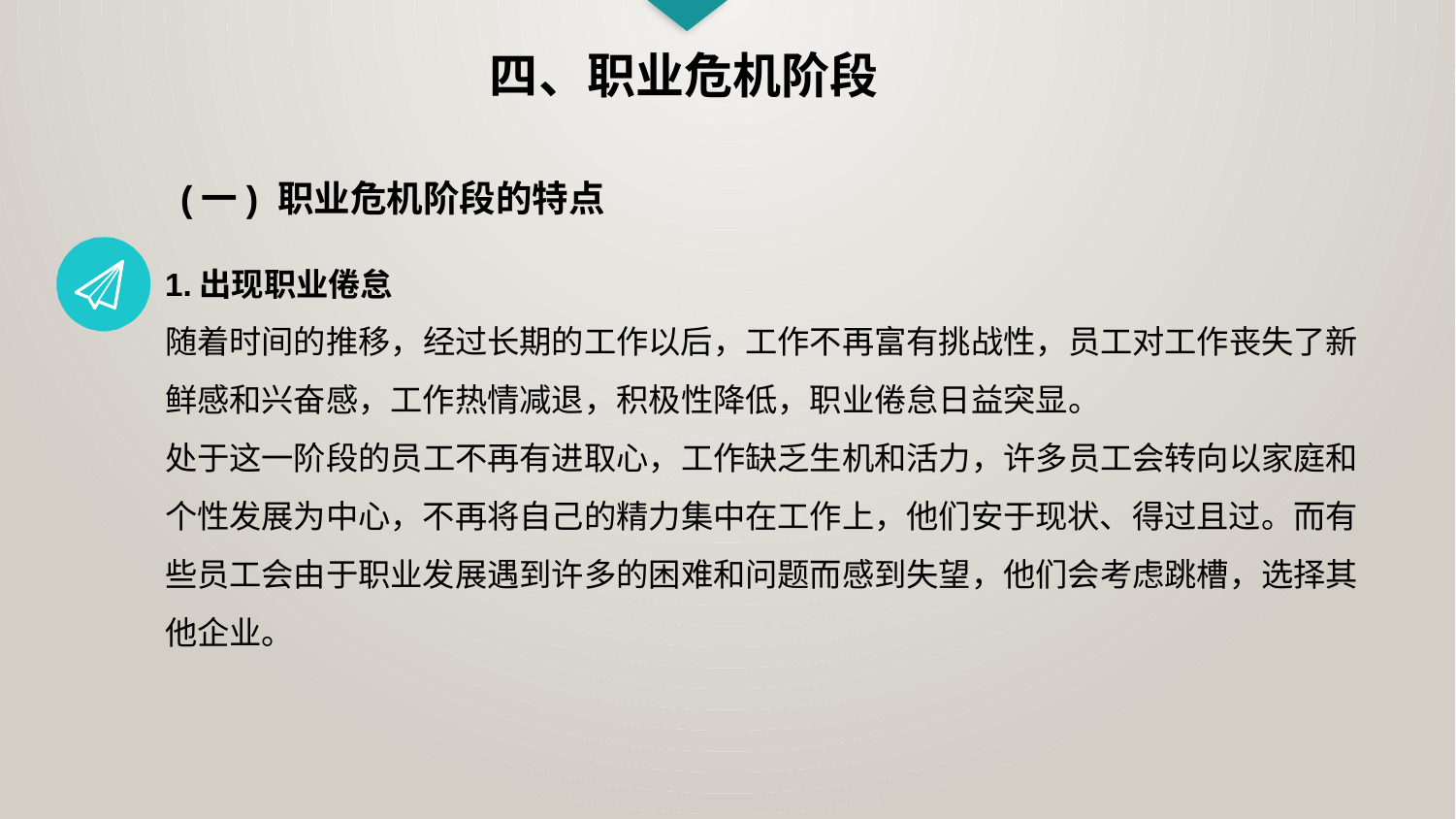

四、职业危机阶段
(一) 职业危机阶段的特点

1.出现职业倦怠
随着时间的推移，经过长期的工作以后，工作不再富有挑战性，员工对工作丧失了新鲜感和兴奋感，工作热情减退，积极性降低，职业倦怠日益突显。
处于这一阶段的员工不再有进取心，工作缺乏生机和活力，许多员工会转向以家庭和个性发展为中心，不再将自己的精力集中在工作上，他们安于现状、得过且过。而有些员工会由于职业发展遇到许多的困难和问题而感到失望，他们会考虑跳槽，选择其他企业。

43